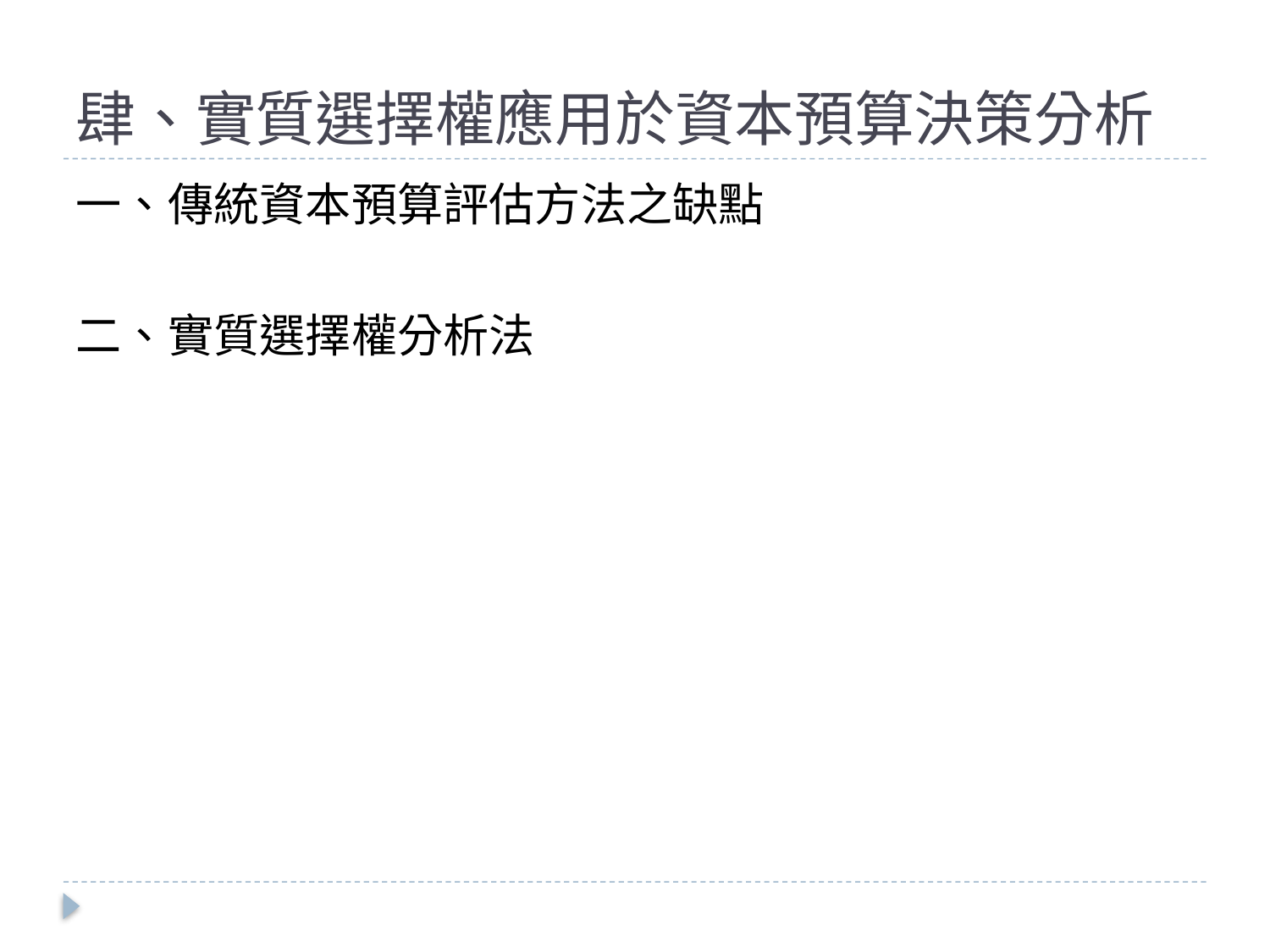

# 肆、實質選擇權應用於資本預算決策分析
一、傳統資本預算評估方法之缺點

二、實質選擇權分析法